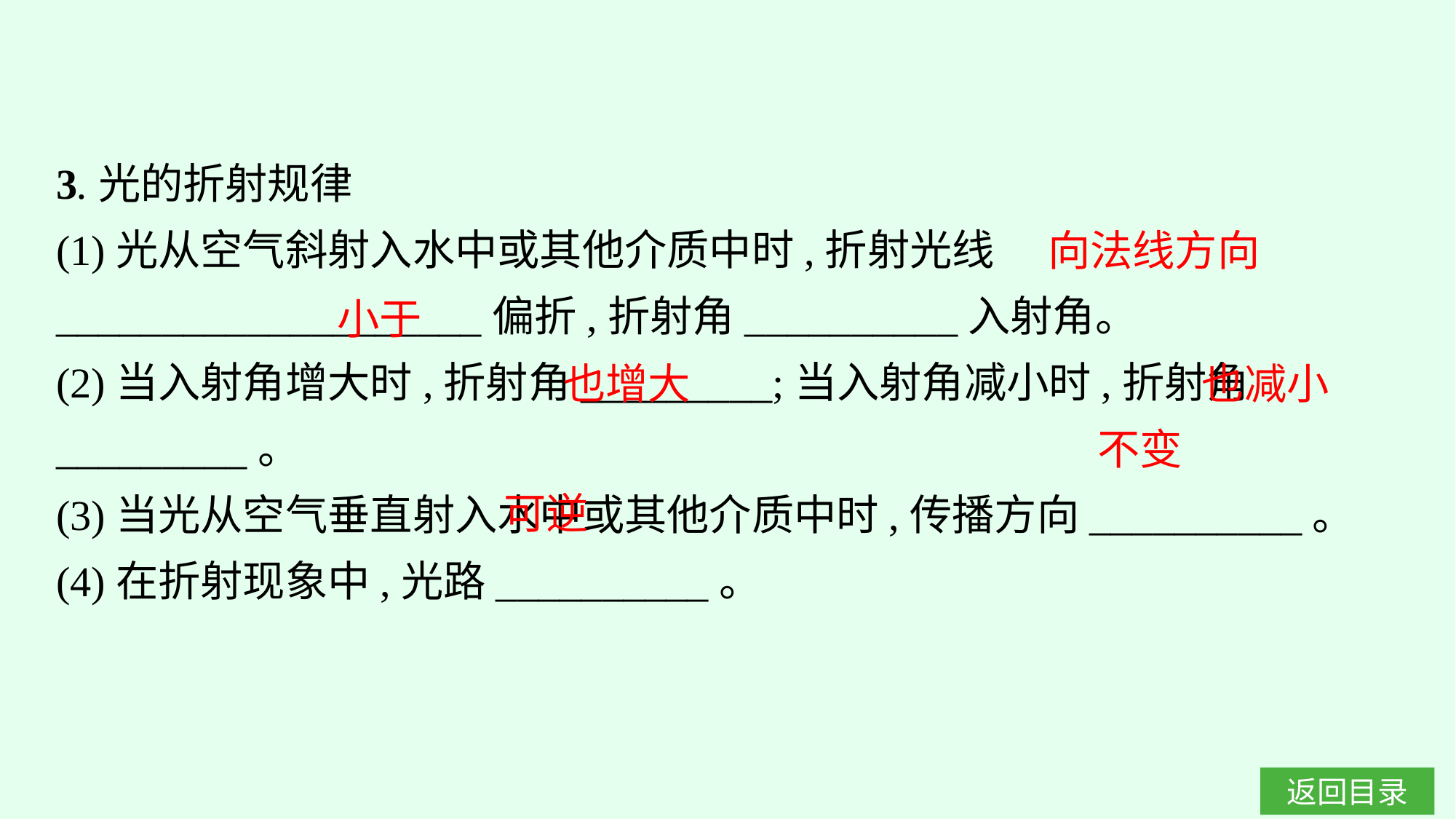

3.光的折射规律
(1)光从空气斜射入水中或其他介质中时,折射光线____________________偏折,折射角__________入射角。
(2)当入射角增大时,折射角_________;当入射角减小时,折射角_________。
(3)当光从空气垂直射入水中或其他介质中时,传播方向__________。
(4)在折射现象中,光路__________。
向法线方向
小于
也减小
也增大
不变
可逆